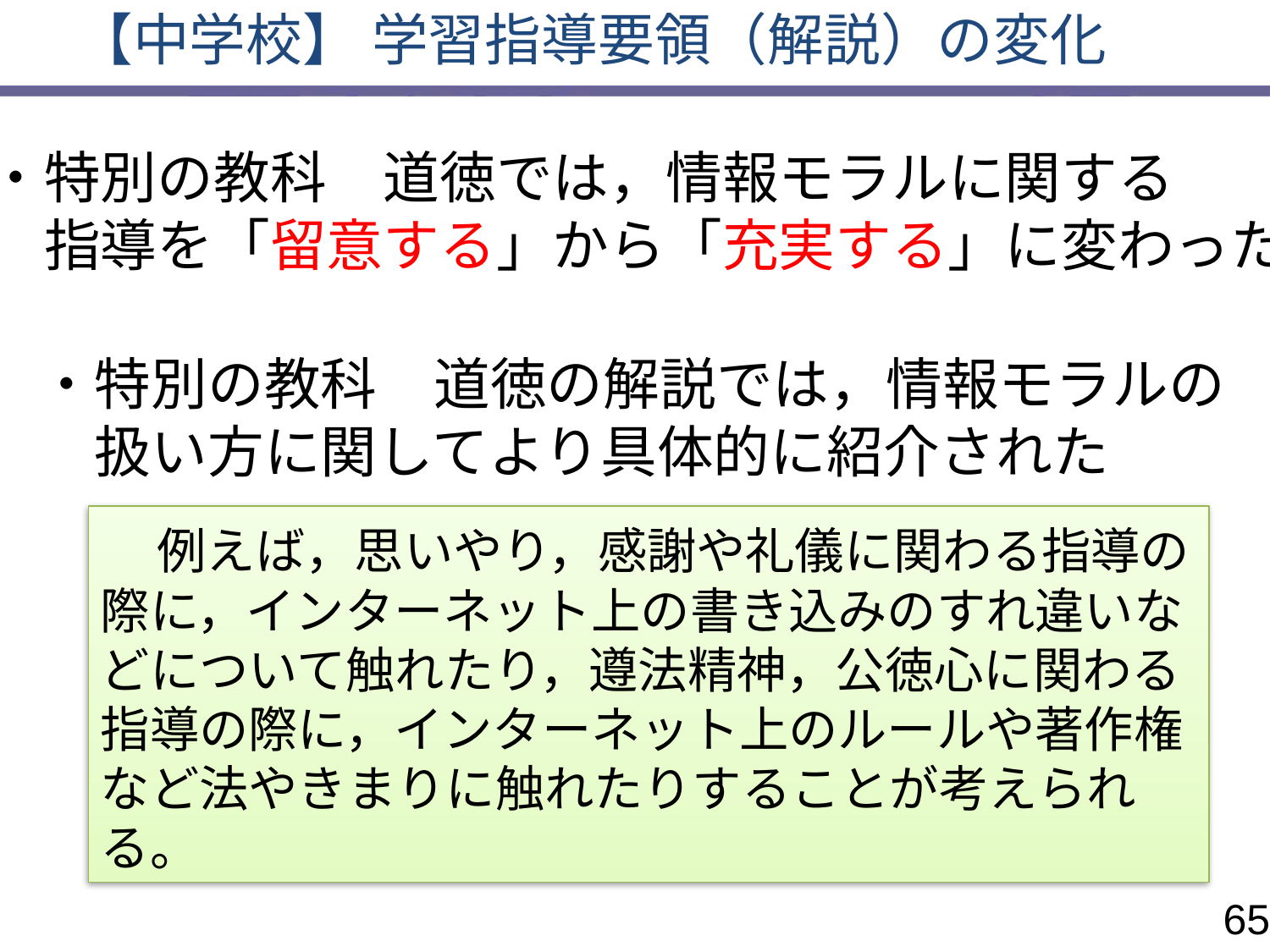

【中学校】 学習指導要領（解説）の変化
・特別の教科　道徳では，情報モラルに関する
　指導を「留意する」から「充実する」に変わった
・特別の教科　道徳の解説では，情報モラルの
　扱い方に関してより具体的に紹介された
　例えば，思いやり，感謝や礼儀に関わる指導の際に，インターネット上の書き込みのすれ違いなどについて触れたり，遵法精神，公徳心に関わる指導の際に，インターネット上のルールや著作権など法やきまりに触れたりすることが考えられる。
65